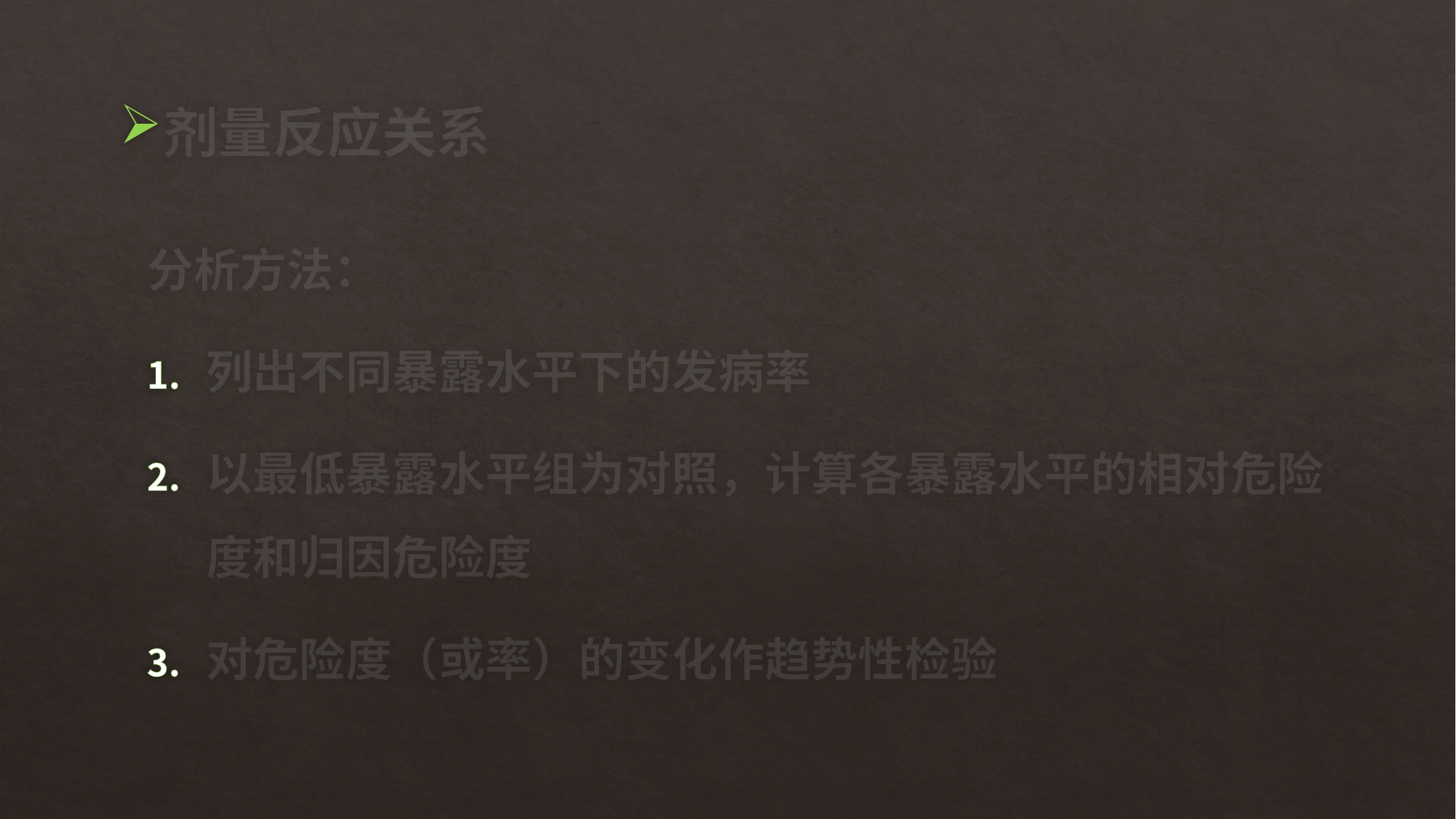

# 剂量反应关系
分析方法：
列出不同暴露水平下的发病率
以最低暴露水平组为对照，计算各暴露水平的相对危险度和归因危险度
对危险度（或率）的变化作趋势性检验